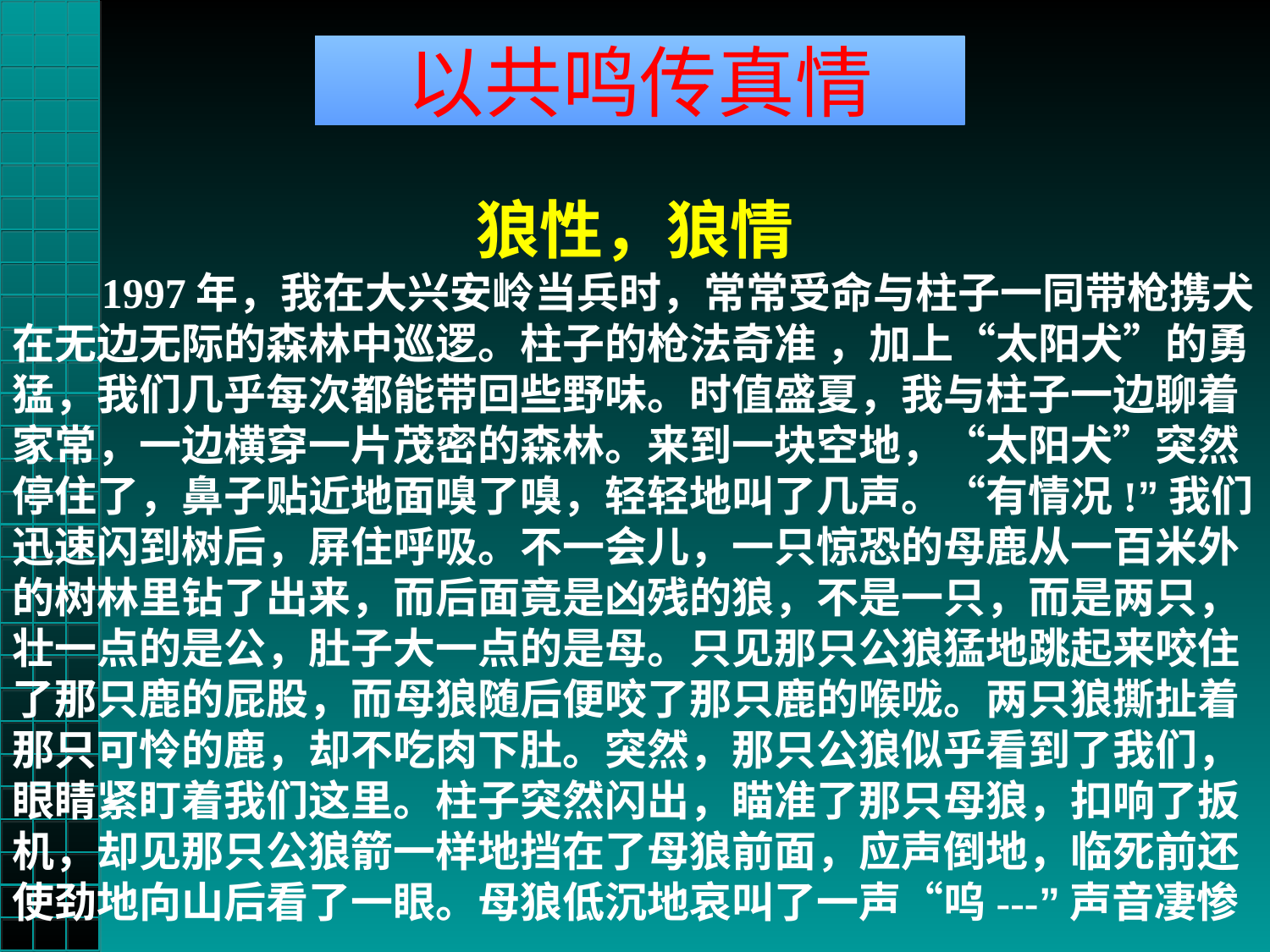

以共鸣传真情
狼性，狼情
          1997年，我在大兴安岭当兵时，常常受命与柱子一同带枪携犬在无边无际的森林中巡逻。柱子的枪法奇准 ，加上“太阳犬”的勇猛，我们几乎每次都能带回些野味。时值盛夏，我与柱子一边聊着家常，一边横穿一片茂密的森林。来到一块空地，“太阳犬”突然停住了，鼻子贴近地面嗅了嗅，轻轻地叫了几声。“有情况!”我们迅速闪到树后，屏住呼吸。不一会儿，一只惊恐的母鹿从一百米外的树林里钻了出来，而后面竟是凶残的狼，不是一只，而是两只，壮一点的是公，肚子大一点的是母。只见那只公狼猛地跳起来咬住了那只鹿的屁股，而母狼随后便咬了那只鹿的喉咙。两只狼撕扯着那只可怜的鹿，却不吃肉下肚。突然，那只公狼似乎看到了我们，眼睛紧盯着我们这里。柱子突然闪出，瞄准了那只母狼，扣响了扳机，却见那只公狼箭一样地挡在了母狼前面，应声倒地，临死前还使劲地向山后看了一眼。母狼低沉地哀叫了一声“呜---”声音凄惨